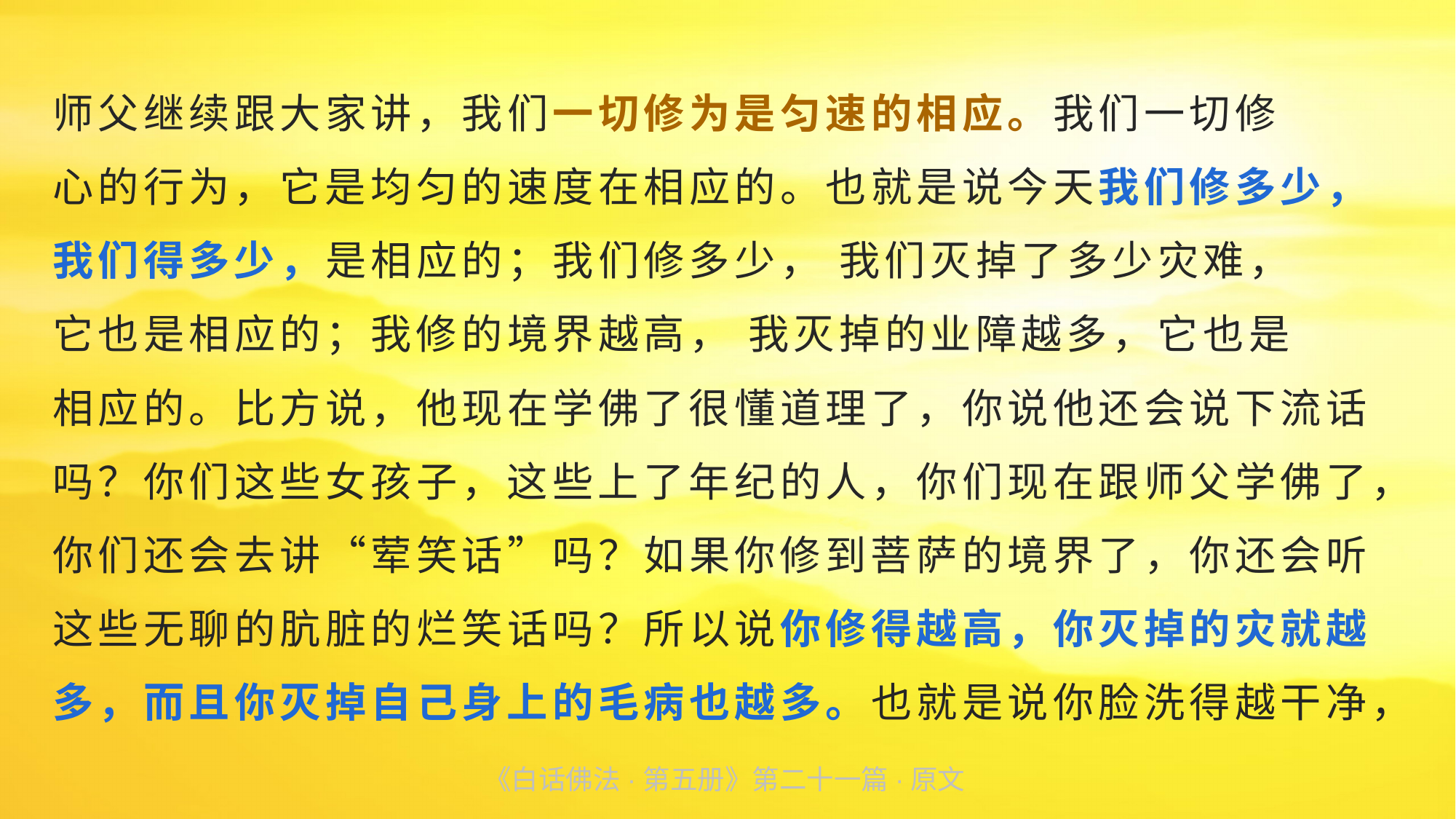

师父继续跟大家讲，我们一切修为是匀速的相应。我们一切修
心的行为，它是均匀的速度在相应的。也就是说今天我们修多少，我们得多少，是相应的；我们修多少， 我们灭掉了多少灾难，
它也是相应的；我修的境界越高， 我灭掉的业障越多，它也是
相应的。比方说，他现在学佛了很懂道理了，你说他还会说下流话吗？你们这些女孩子，这些上了年纪的人，你们现在跟师父学佛了，你们还会去讲“荤笑话”吗？如果你修到菩萨的境界了，你还会听这些无聊的肮脏的烂笑话吗？所以说你修得越高，你灭掉的灾就越多，而且你灭掉自己身上的毛病也越多。也就是说你脸洗得越干净，
《白话佛法·第五册》第二十一篇·原文